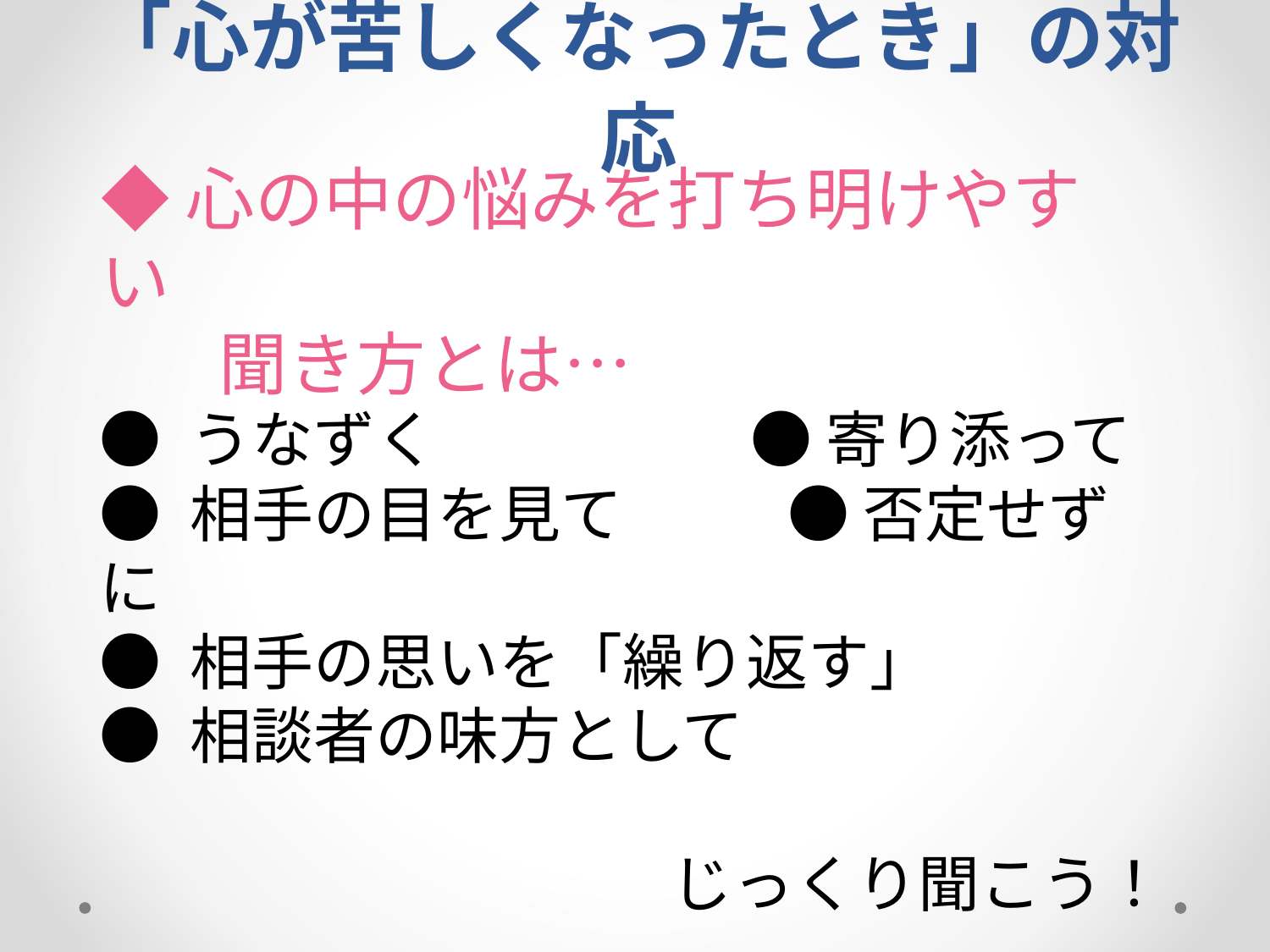

# 「心が苦しくなったとき」の対応
◆心の中の悩みを打ち明けやすい
　　聞き方とは…

● うなずく　　              ● 寄り添って
● 相手の目を見て　　   ● 否定せずに
● 相手の思いを「繰り返す」
● 相談者の味方として

じっくり聞こう！